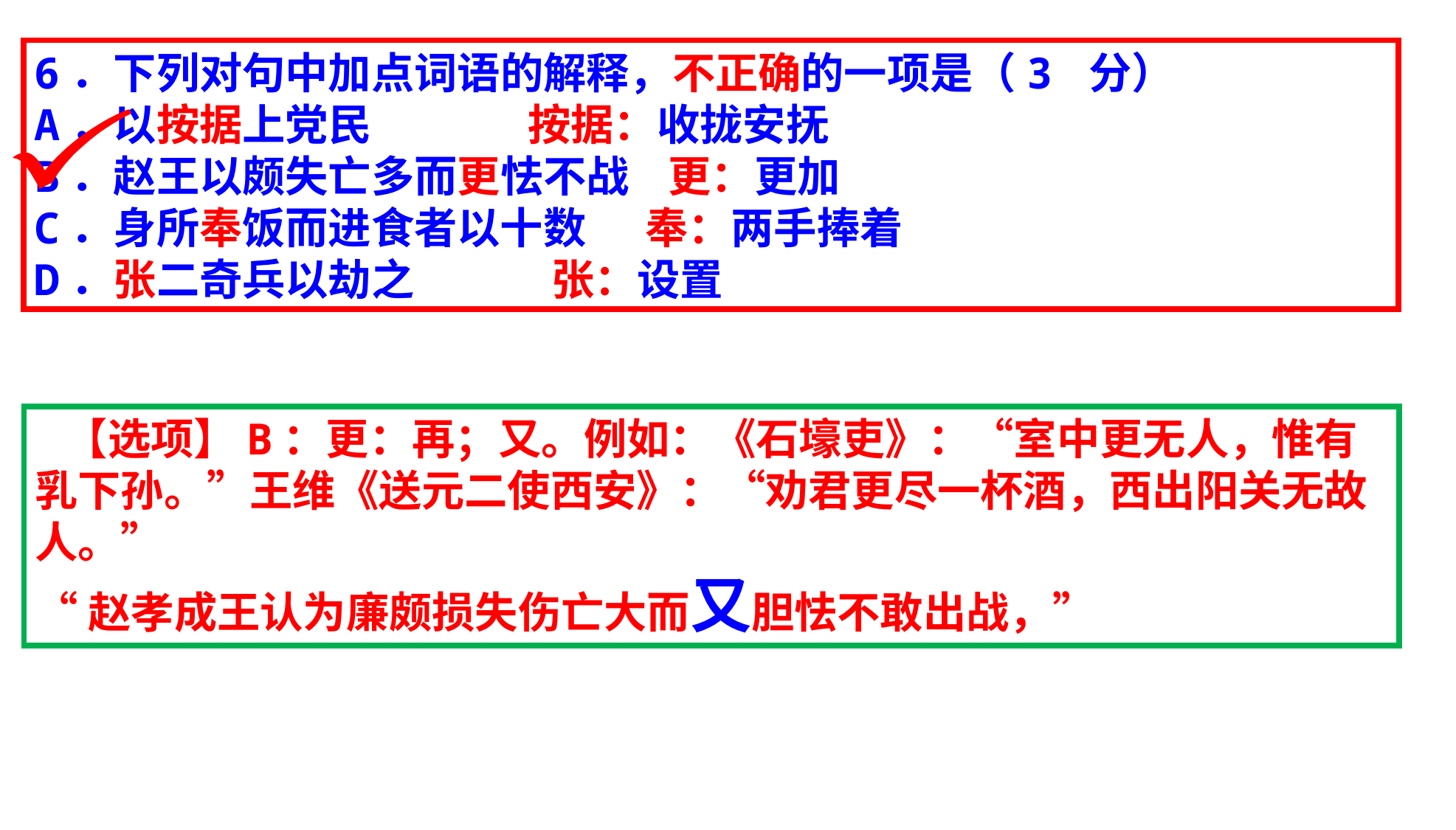

6．下列对句中加点词语的解释，不正确的一项是（3 分）
A．以按据上党民                按据：收拢安抚
B．赵王以颇失亡多而更怯不战    更：更加
C．身所奉饭而进食者以十数      奉：两手捧着
D．张二奇兵以劫之              张：设置

  【选项】B：更：再；又。例如：《石壕吏》：“室中更无人，惟有乳下孙。”王维《送元二使西安》：“劝君更尽一杯酒，西出阳关无故人。”
“赵孝成王认为廉颇损失伤亡大而又胆怯不敢出战，”